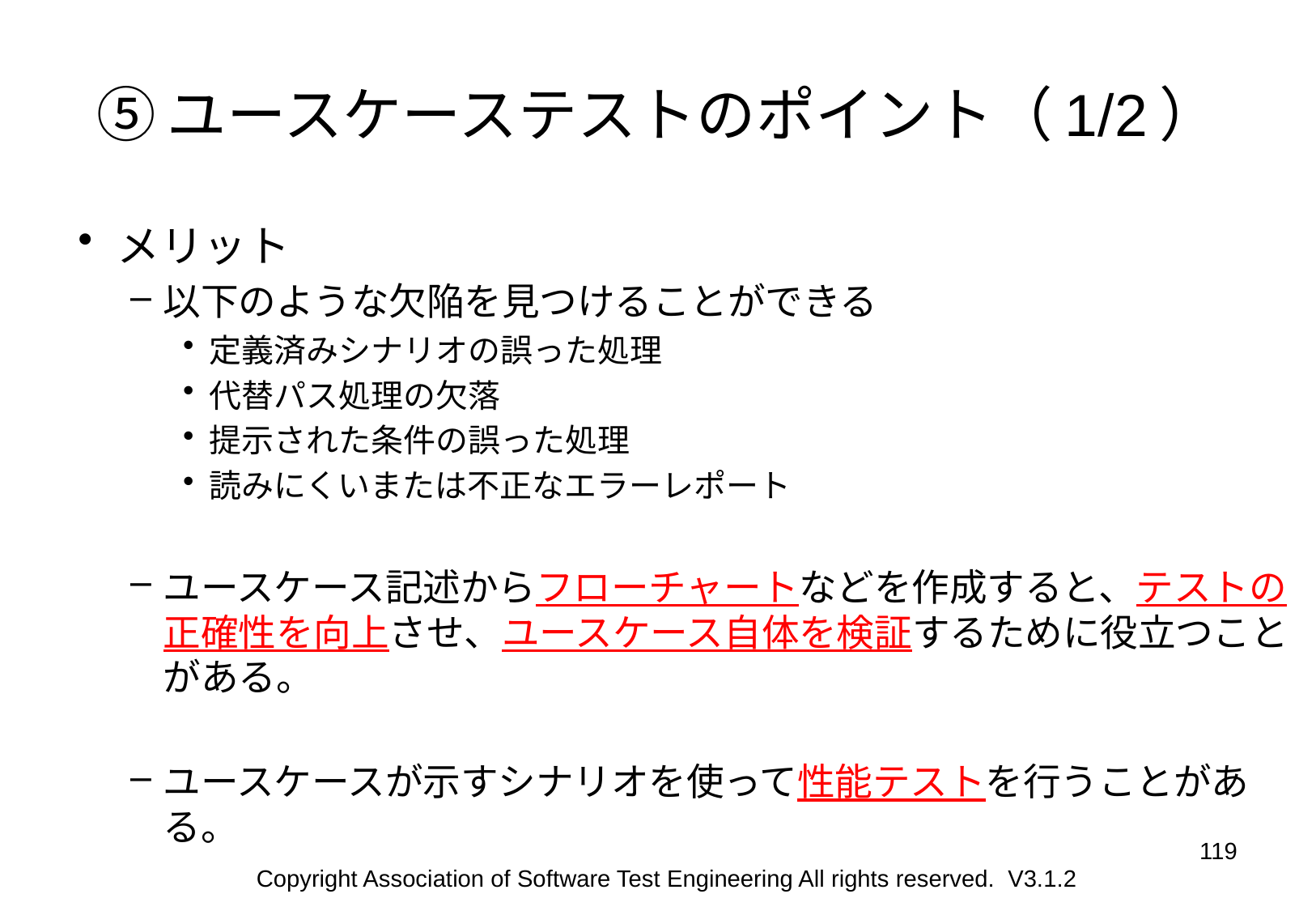

# ⑤ユースケーステストのポイント（1/2）
メリット
以下のような欠陥を見つけることができる
定義済みシナリオの誤った処理
代替パス処理の欠落
提示された条件の誤った処理
読みにくいまたは不正なエラーレポート

ユースケース記述からフローチャートなどを作成すると、テストの正確性を向上させ、ユースケース自体を検証するために役立つことがある。

ユースケースが示すシナリオを使って性能テストを行うことがある。
119
Copyright Association of Software Test Engineering All rights reserved.  V3.1.2